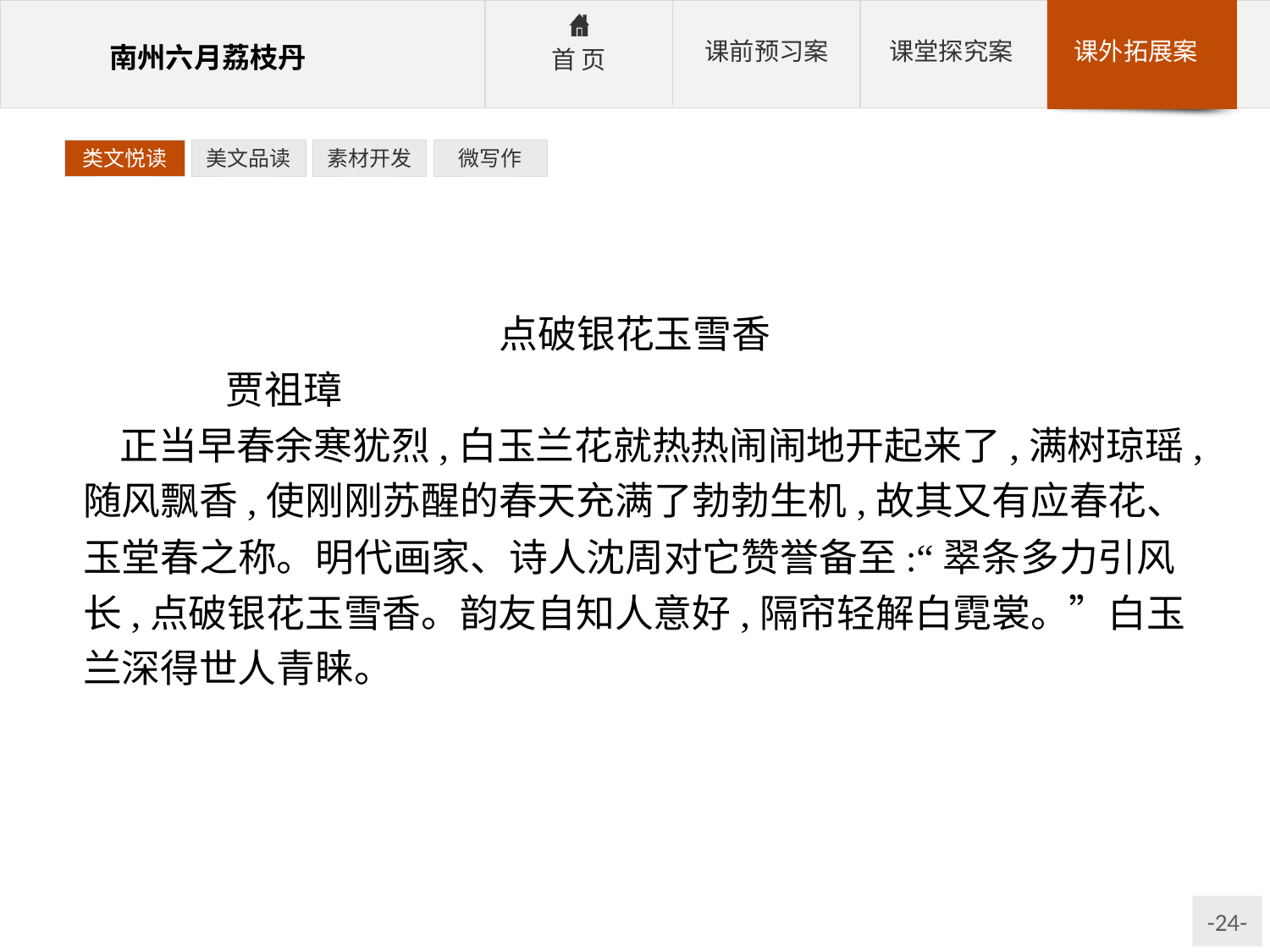

类文悦读
美文品读
素材开发
微写作
点破银花玉雪香
	贾祖璋
正当早春余寒犹烈,白玉兰花就热热闹闹地开起来了,满树琼瑶,随风飘香,使刚刚苏醒的春天充满了勃勃生机,故其又有应春花、玉堂春之称。明代画家、诗人沈周对它赞誉备至:“翠条多力引风长,点破银花玉雪香。韵友自知人意好,隔帘轻解白霓裳。”白玉兰深得世人青睐。